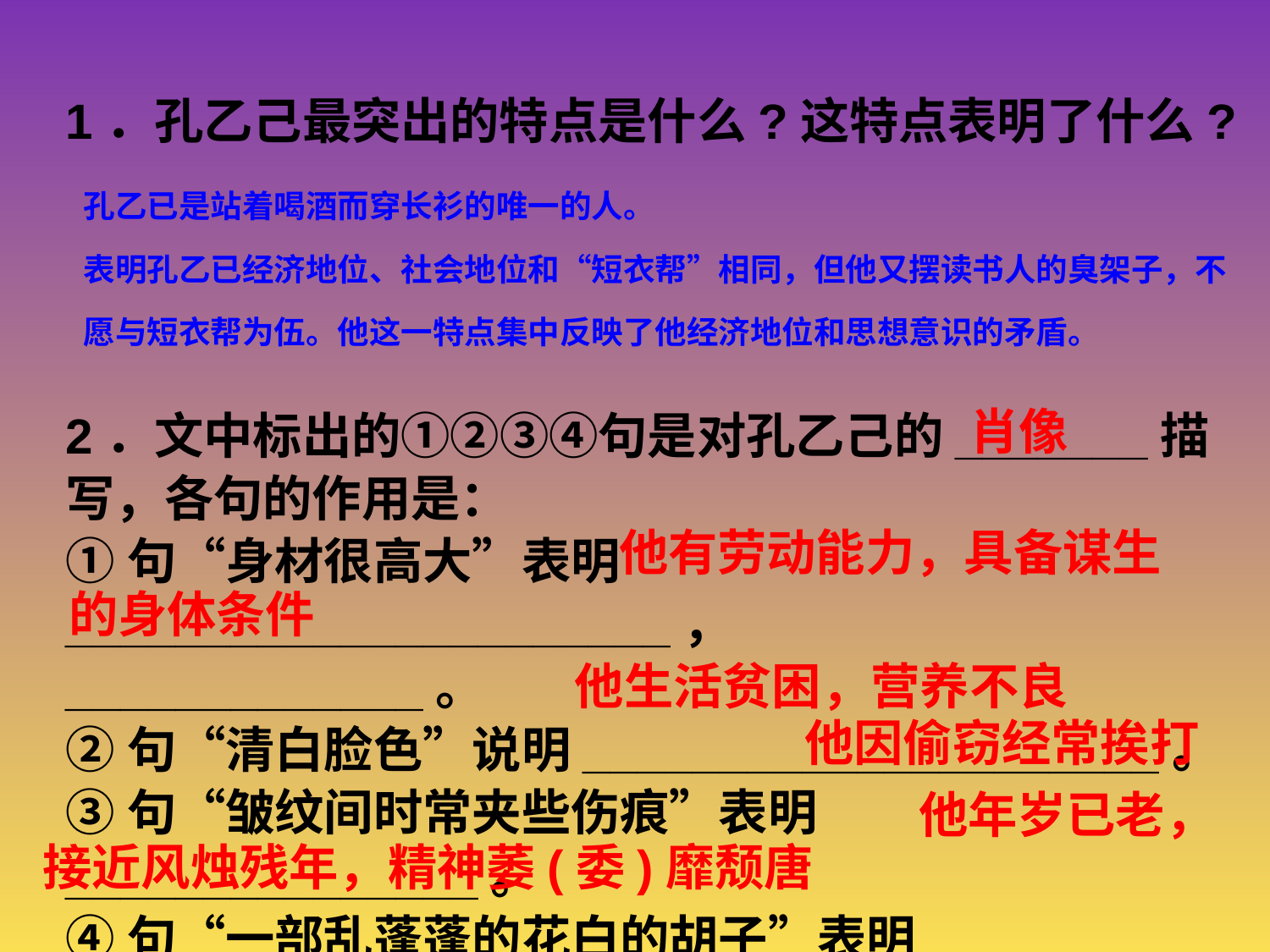

1．孔乙己最突出的特点是什么?这特点表明了什么?

2．文中标出的①②③④句是对孔乙己的_______描写，各句的作用是：
①句“身材很高大”表明______________________，
_____________。
②句“清白脸色”说明_____________________。
③句“皱纹间时常夹些伤痕”表明_______________。
④句“一部乱蓬蓬的花白的胡子”表明____________，______________________________。
孔乙已是站着喝酒而穿长衫的唯一的人。
表明孔乙已经济地位、社会地位和“短衣帮”相同，但他又摆读书人的臭架子，不愿与短衣帮为伍。他这一特点集中反映了他经济地位和思想意识的矛盾。
肖像
他有劳动能力，具备谋生
的身体条件
他生活贫困，营养不良
他因偷窃经常挨打
他年岁已老，
接近风烛残年，精神萎(委)靡颓唐